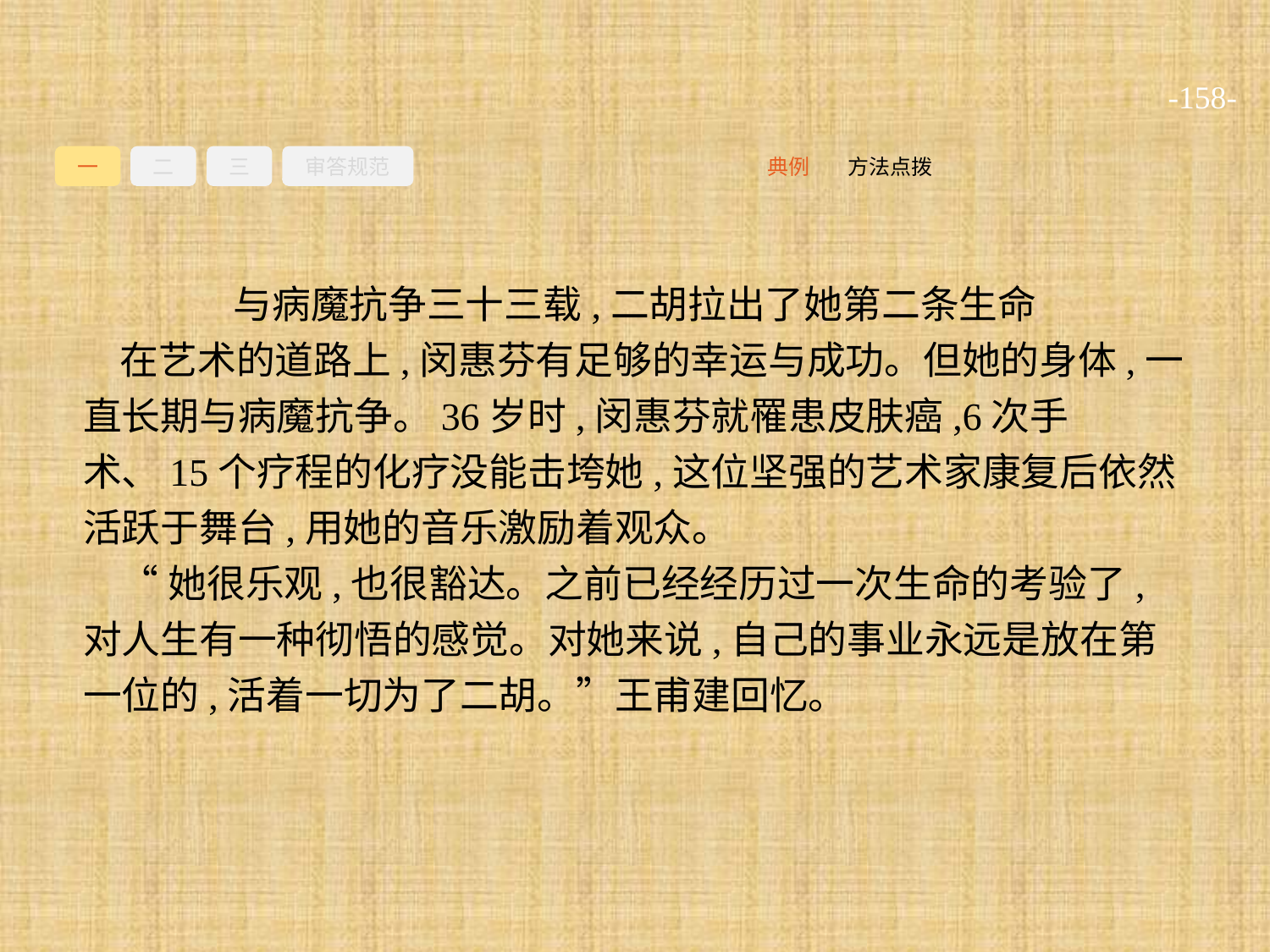

-158-
一
二
三
审答规范
方法点拨
典例
与病魔抗争三十三载,二胡拉出了她第二条生命
在艺术的道路上,闵惠芬有足够的幸运与成功。但她的身体,一直长期与病魔抗争。36岁时,闵惠芬就罹患皮肤癌,6次手术、15个疗程的化疗没能击垮她,这位坚强的艺术家康复后依然活跃于舞台,用她的音乐激励着观众。
“她很乐观,也很豁达。之前已经经历过一次生命的考验了,对人生有一种彻悟的感觉。对她来说,自己的事业永远是放在第一位的,活着一切为了二胡。”王甫建回忆。